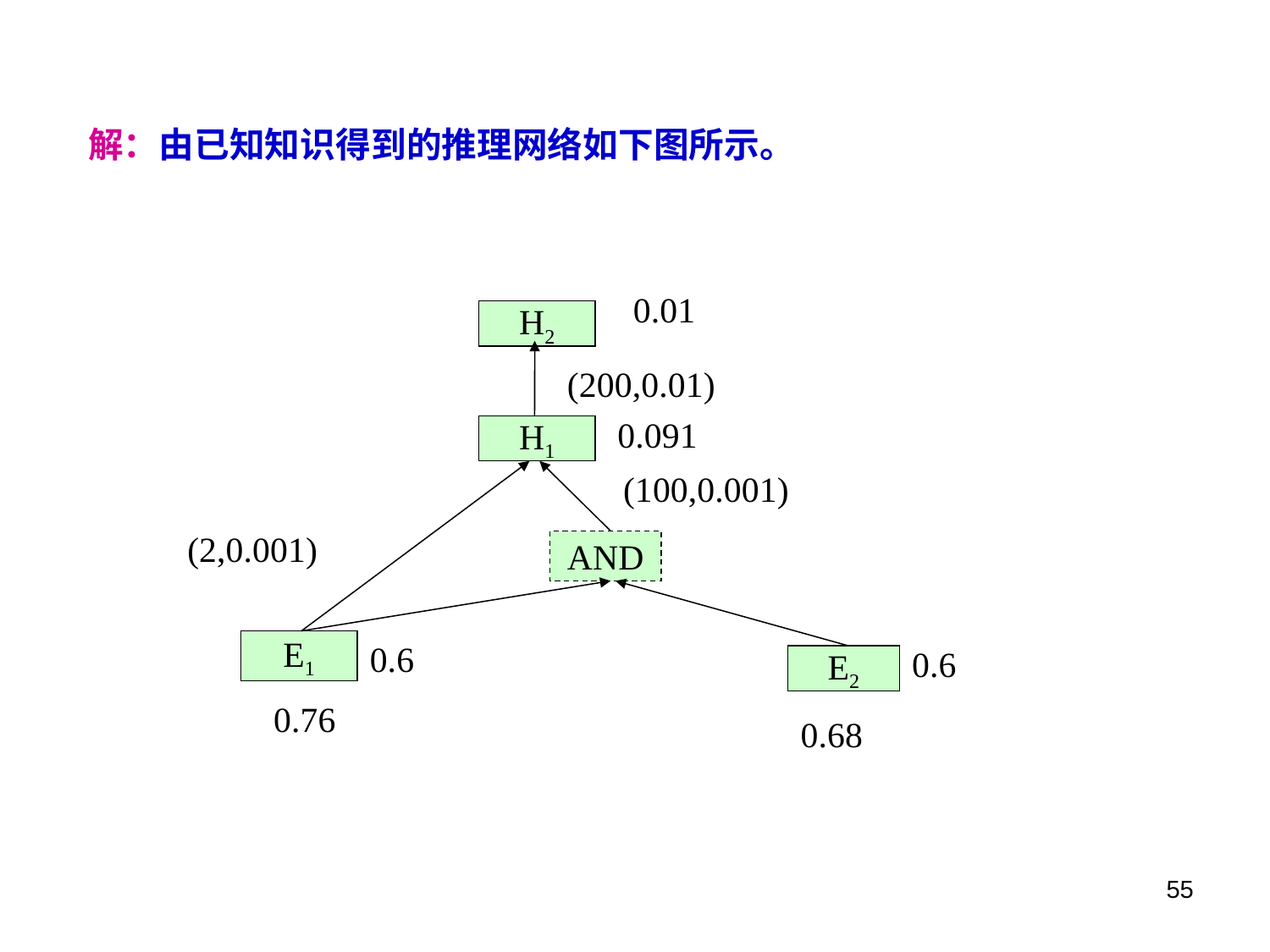

解：由已知知识得到的推理网络如下图所示。
0.01
H2

(200,0.01)
H1

(100,0.001)
(2,0.001)
AND

E1
0.6
0.6
E2
0.76
0.68
0.091
55